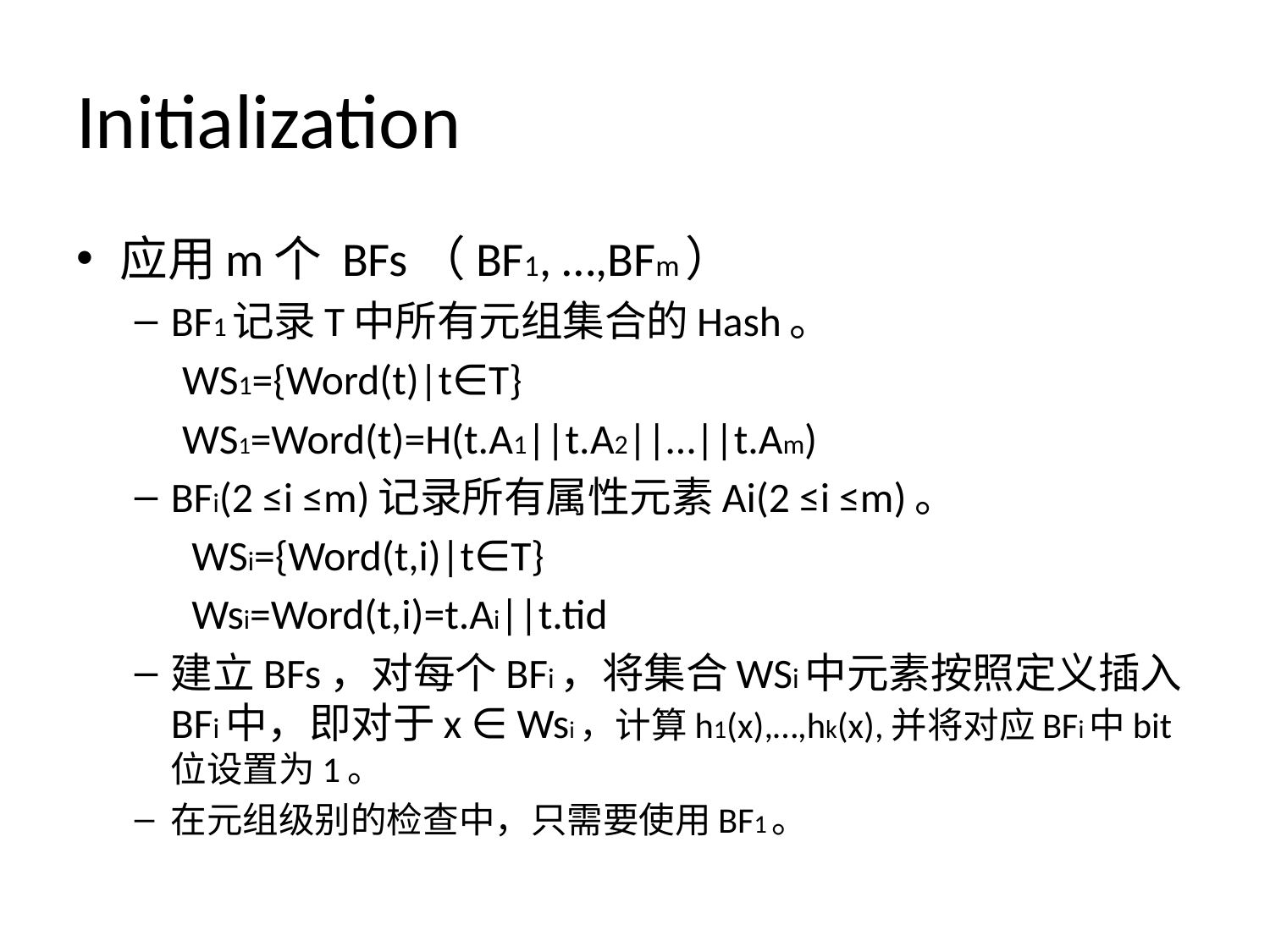

# Initialization
应用m个 BFs（BF1, …,BFm）
BF1记录T中所有元组集合的Hash。
     WS1={Word(t)|t∈T}
     WS1=Word(t)=H(t.A1||t.A2||…||t.Am)
BFi(2 ≤i ≤m)记录所有属性元素Ai(2 ≤i ≤m)。
      WSi={Word(t,i)|t∈T}
      Wsi=Word(t,i)=t.Ai||t.tid
建立BFs，对每个BFi，将集合WSi中元素按照定义插入BFi中，即对于x ∈ Wsi，计算h1(x),…,hk(x),并将对应BFi中bit位设置为1。
在元组级别的检查中，只需要使用BF1。